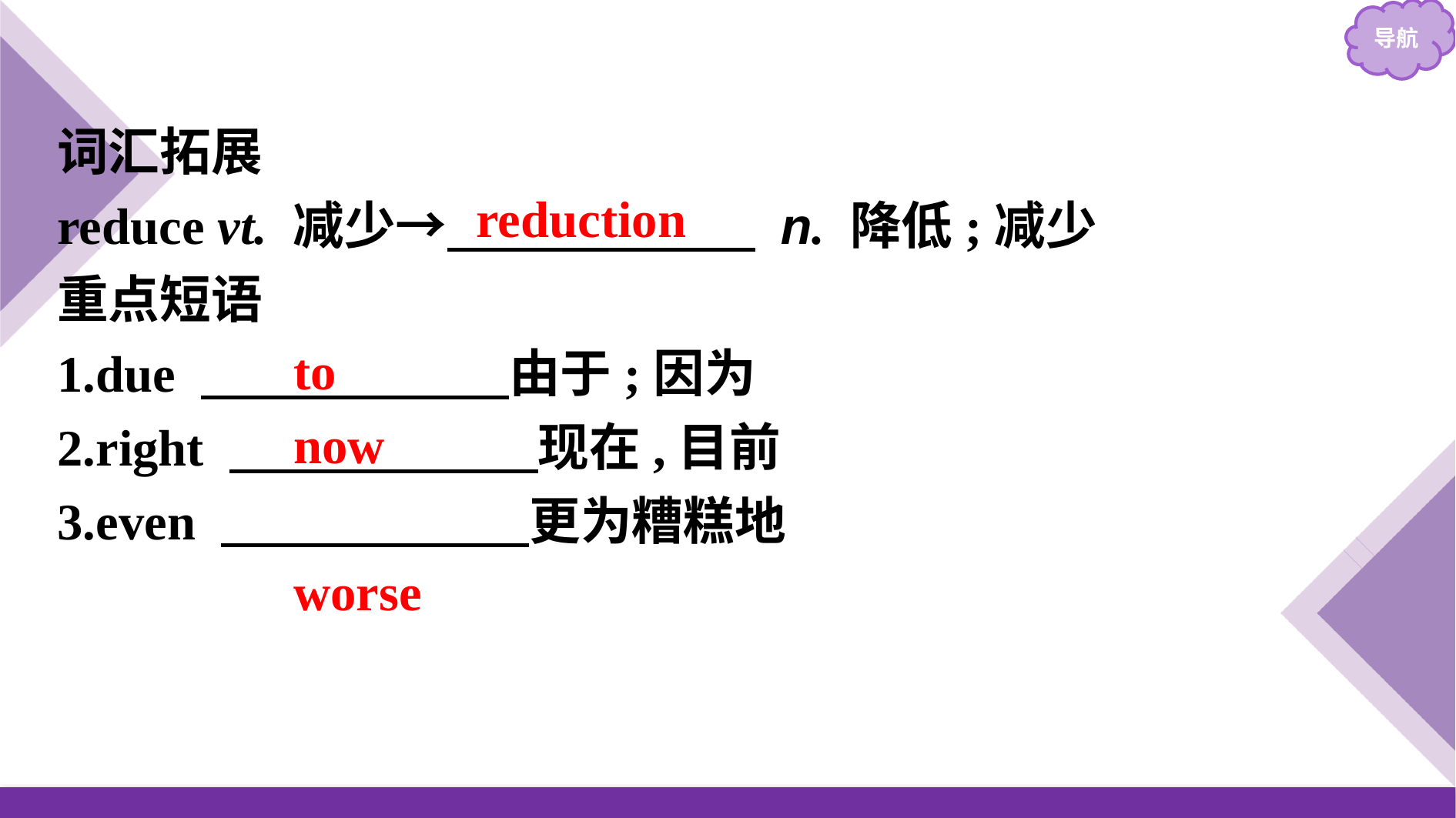

词汇拓展
reduce vt. 减少→　　　　　　 n. 降低;减少
重点短语
1.due 　　　　　　由于;因为
2.right 　　　　　　现在,目前
3.even 　　　　　　更为糟糕地
reduction
to
now
worse